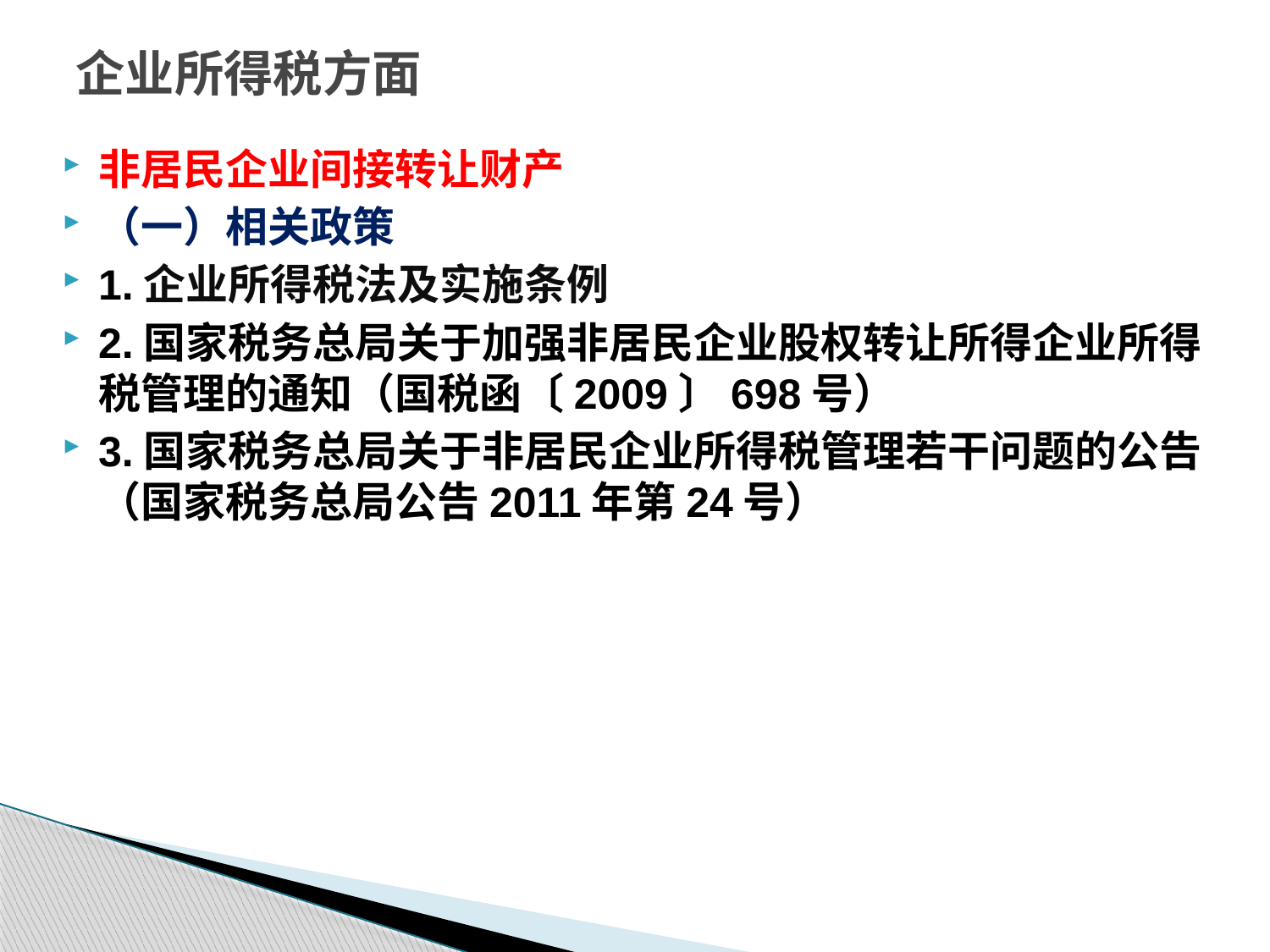

# 企业所得税方面
非居民企业间接转让财产
（一）相关政策
1.企业所得税法及实施条例
2.国家税务总局关于加强非居民企业股权转让所得企业所得税管理的通知（国税函〔2009〕698号）
3.国家税务总局关于非居民企业所得税管理若干问题的公告（国家税务总局公告2011年第24号）